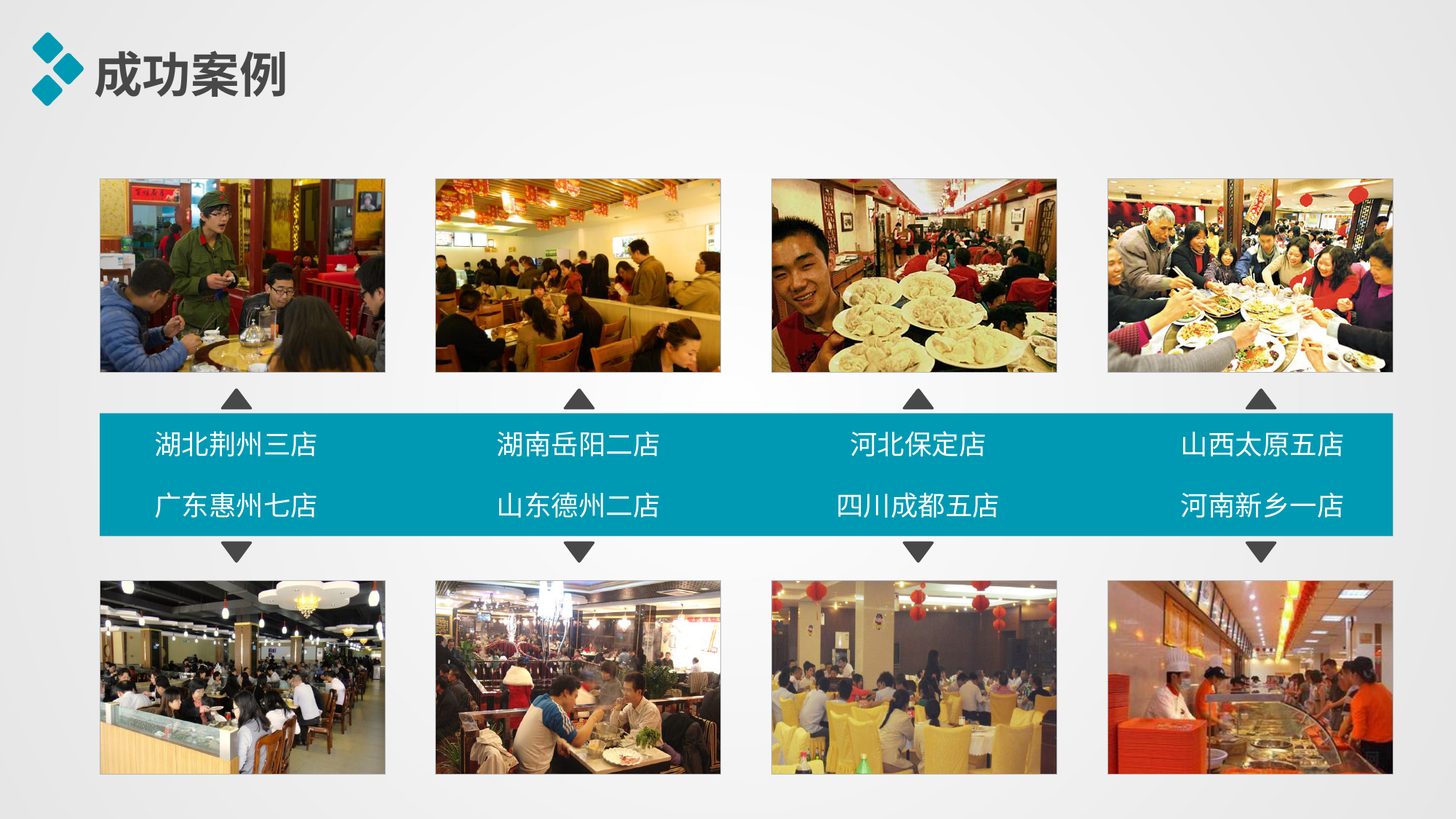

成功案例

湖北荆州三店
湖南岳阳二店
河北保定店
山西太原五店
广东惠州七店
山东德州二店
四川成都五店
河南新乡一店